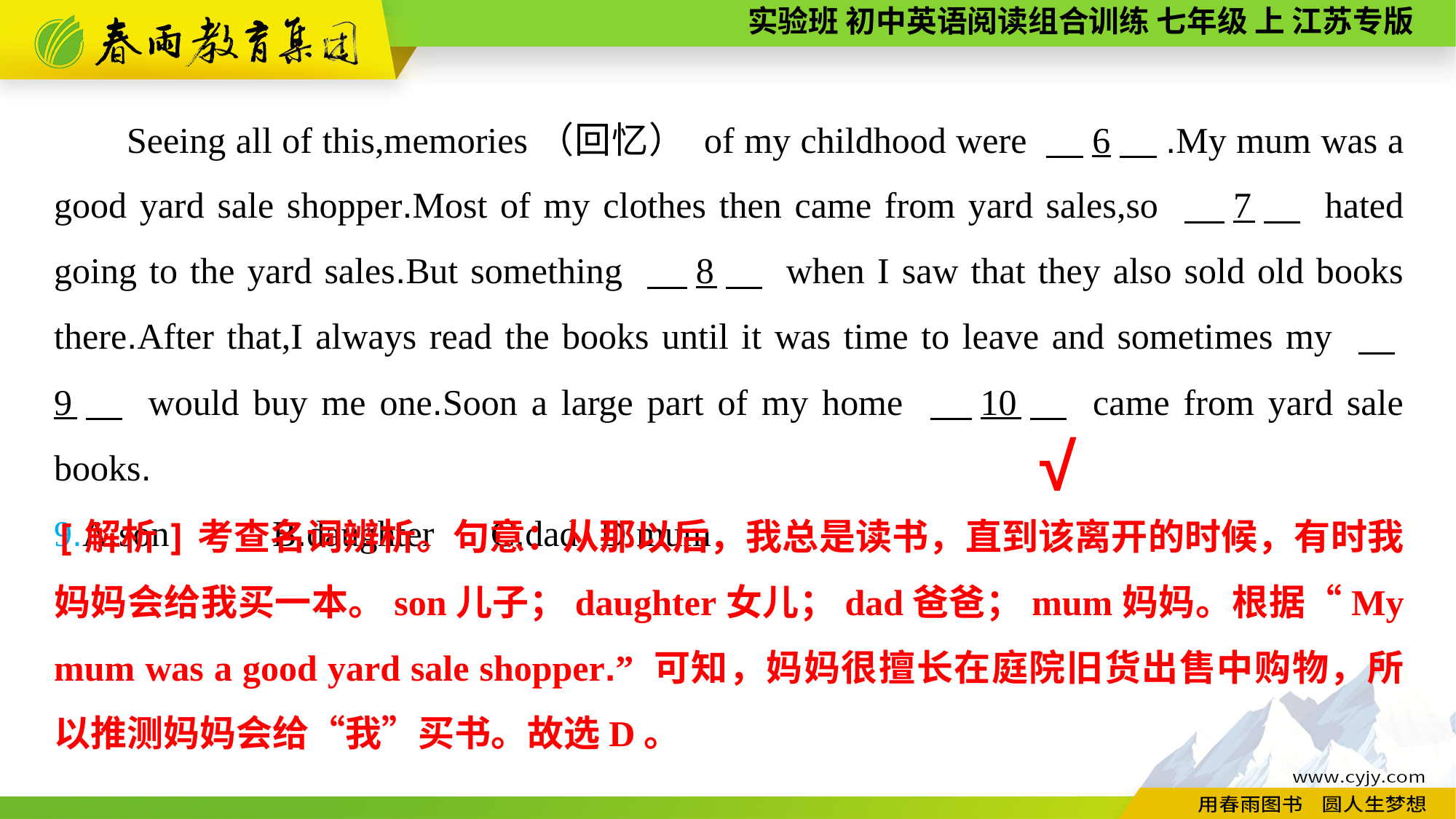

Seeing all of this,memories（回忆） of my childhood were 　6　.My mum was a good yard sale shopper.Most of my clothes then came from yard sales,so 　7　 hated going to the yard sales.But something 　8　 when I saw that they also sold old books there.After that,I always read the books until it was time to leave and sometimes my 　9　 would buy me one.Soon a large part of my home 　10　 came from yard sale books.
9.A.son	B.daughter	C.dad	D.mum
√
[解析]考查名词辨析。句意：从那以后，我总是读书，直到该离开的时候，有时我妈妈会给我买一本。son儿子；daughter女儿；dad爸爸；mum妈妈。根据“My mum was a good yard sale shopper.” 可知，妈妈很擅长在庭院旧货出售中购物，所以推测妈妈会给“我”买书。故选D。